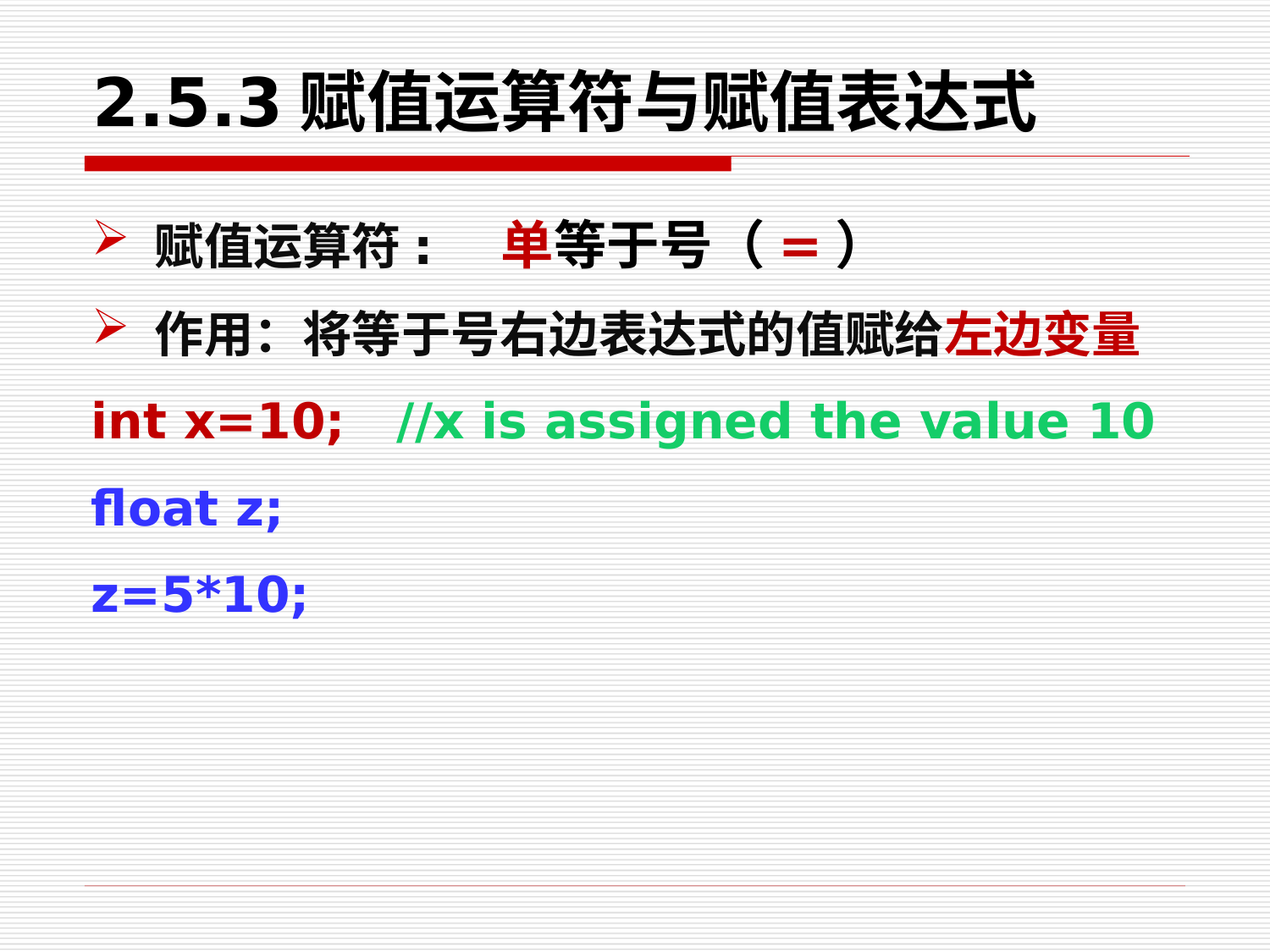

# 2.5.3赋值运算符与赋值表达式
赋值运算符:   单等于号（=）
作用：将等于号右边表达式的值赋给左边变量
int x=10;   //x is assigned the value 10
float z;
z=5*10;